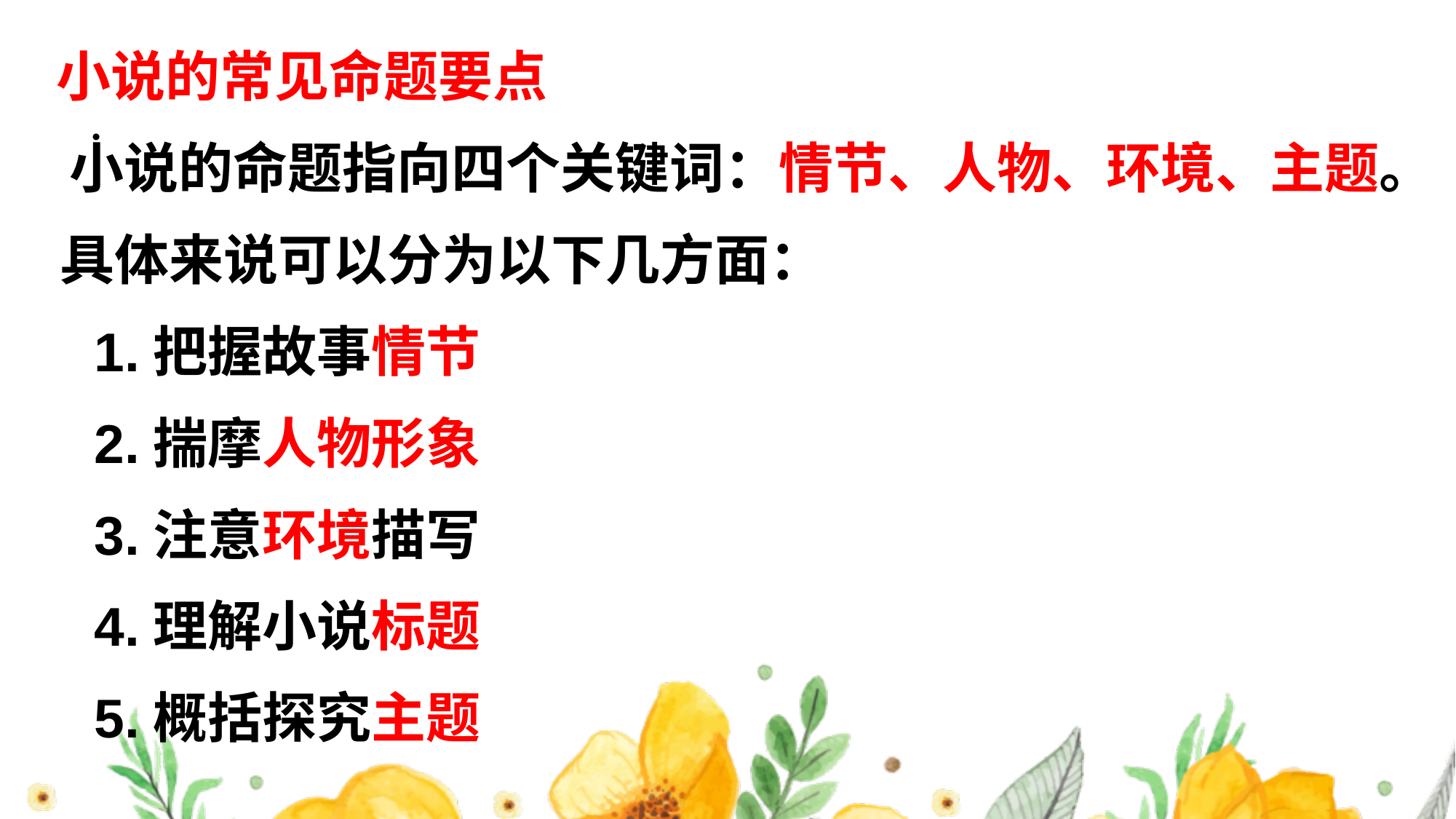

小说的常见命题要点
   小说的命题指向四个关键词：情节、人物、环境、主题。具体来说可以分为以下几方面：
     1.把握故事情节
     2.揣摩人物形象
     3.注意环境描写
     4.理解小说标题
     5.概括探究主题

#